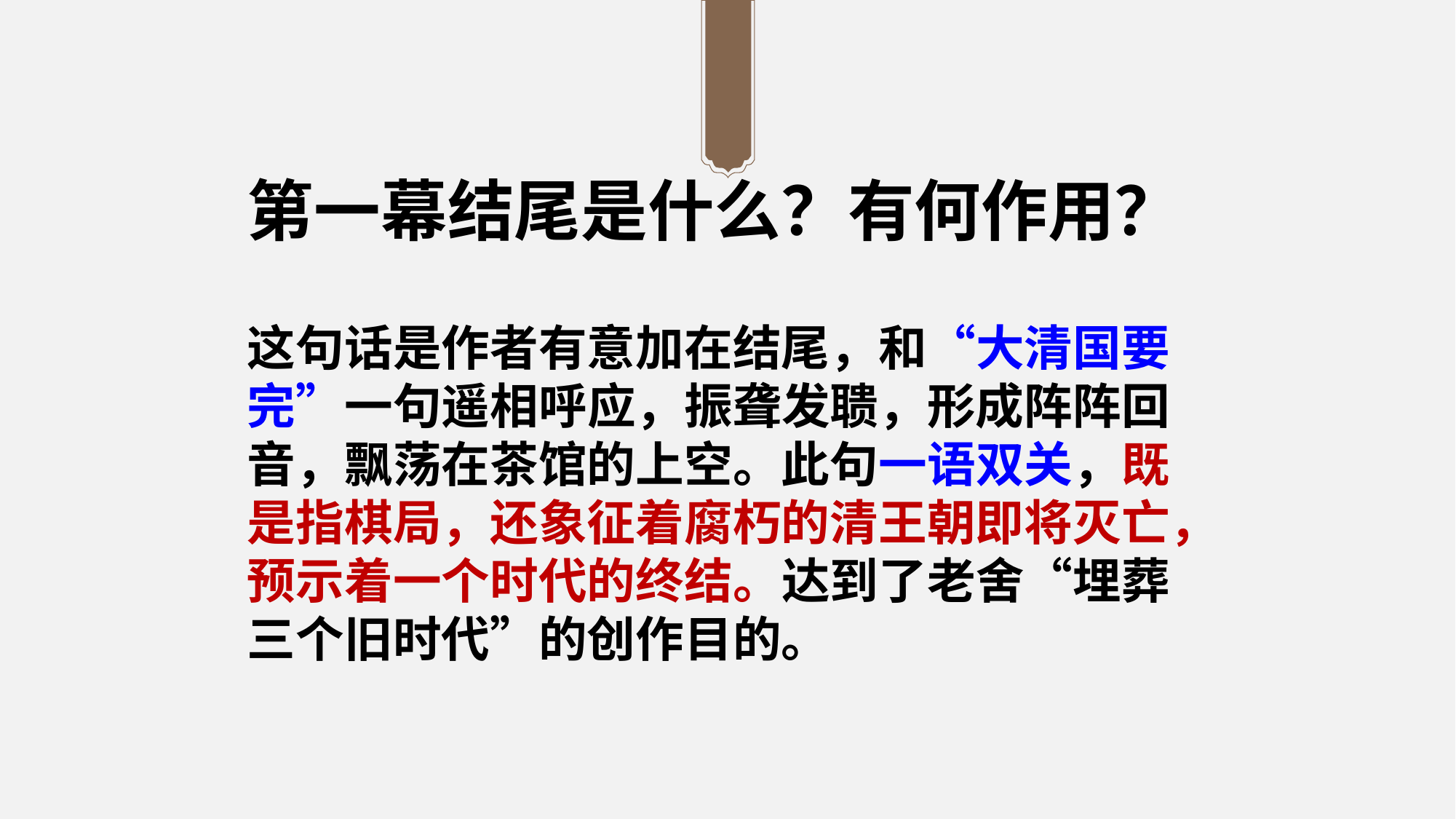

# 第一幕结尾是什么？有何作用？
这句话是作者有意加在结尾，和“大清国要完”一句遥相呼应，振聋发聩，形成阵阵回音，飘荡在茶馆的上空。此句一语双关，既是指棋局，还象征着腐朽的清王朝即将灭亡，预示着一个时代的终结。达到了老舍“埋葬三个旧时代”的创作目的。